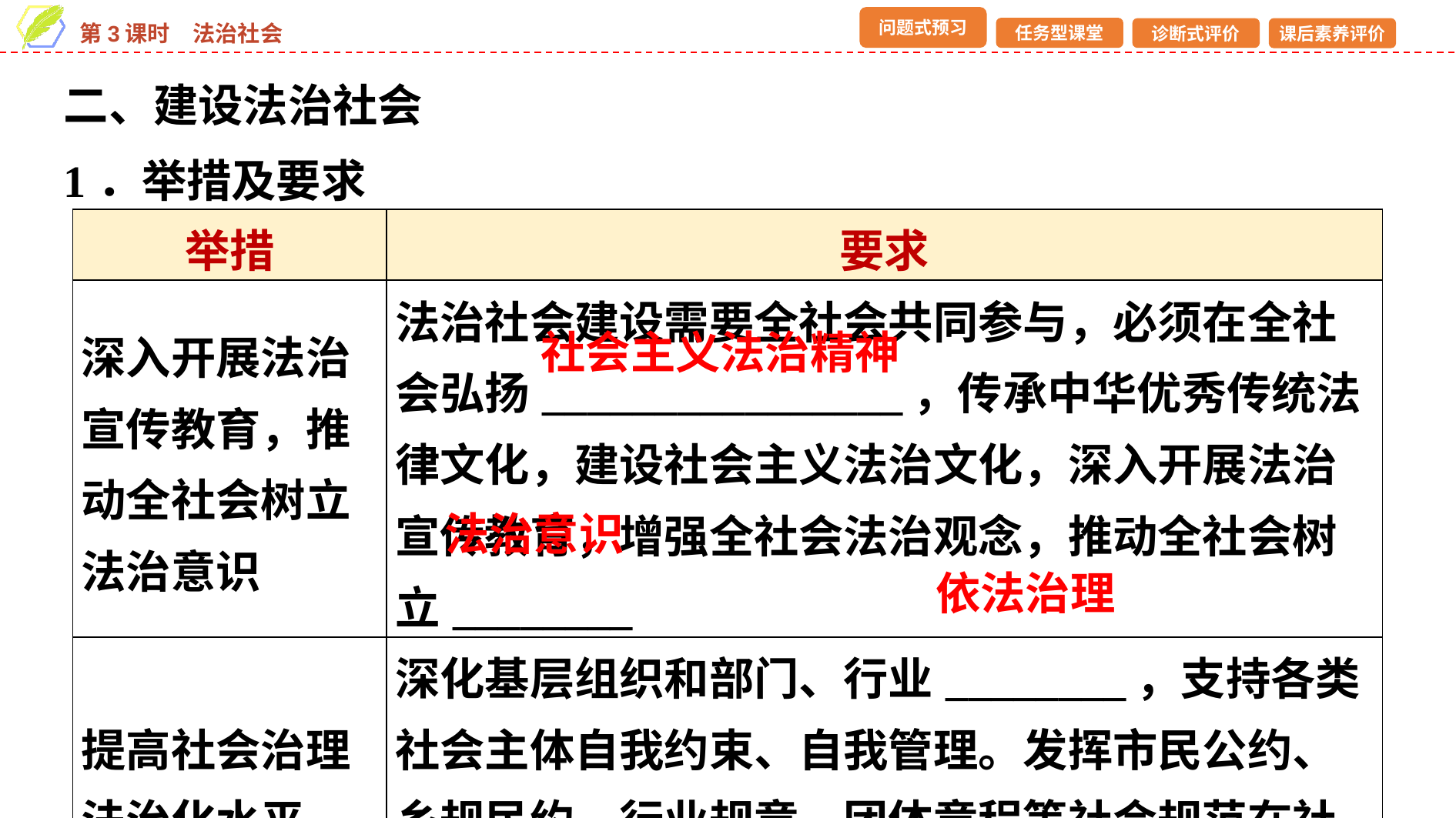

二、建设法治社会
1．举措及要求
| 举措 | 要求 |
| --- | --- |
| 深入开展法治宣传教育，推动全社会树立法治意识 | 法治社会建设需要全社会共同参与，必须在全社会弘扬\_\_\_\_\_\_\_\_\_\_\_\_\_\_\_\_，传承中华优秀传统法律文化，建设社会主义法治文化，深入开展法治宣传教育，增强全社会法治观念，推动全社会树立\_\_\_\_\_\_\_\_ |
| 提高社会治理法治化水平 | 深化基层组织和部门、行业\_\_\_\_\_\_\_\_，支持各类社会主体自我约束、自我管理。发挥市民公约、乡规民约、行业规章、团体章程等社会规范在社会治理中的积极作用 |
社会主义法治精神
法治意识
依法治理